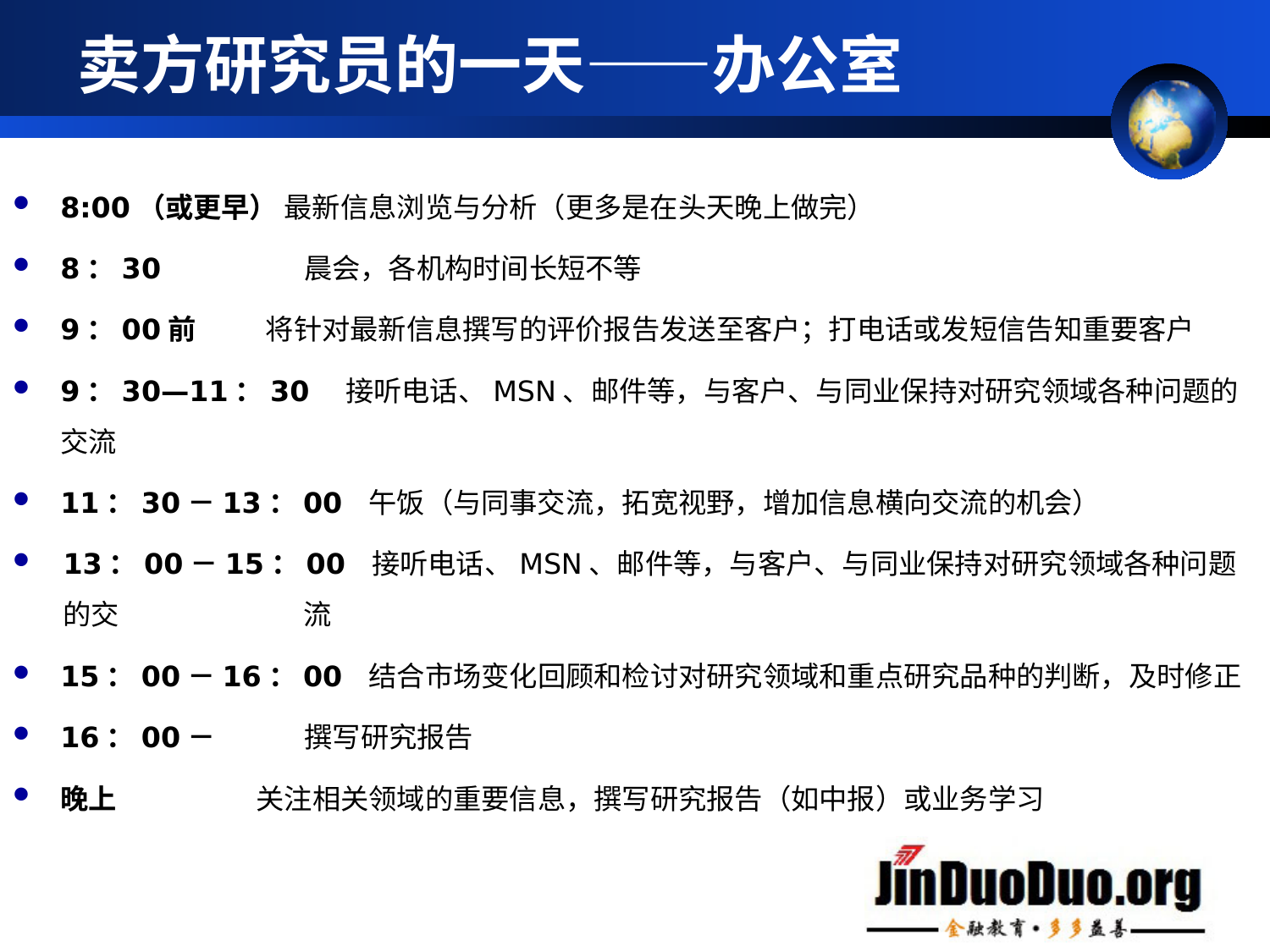

# 卖方研究员的一天——办公室
8:00（或更早） 最新信息浏览与分析（更多是在头天晚上做完）
8：30              晨会，各机构时间长短不等
9：00前           将针对最新信息撰写的评价报告发送至客户；打电话或发短信告知重要客户
9：30—11：30   接听电话、MSN、邮件等，与客户、与同业保持对研究领域各种问题的交流
11：30－13：00  午饭（与同事交流，拓宽视野，增加信息横向交流的机会）
13：00－15：00  接听电话、MSN、邮件等，与客户、与同业保持对研究领域各种问题的交                             流
15：00－16：00  结合市场变化回顾和检讨对研究领域和重点研究品种的判断，及时修正
16：00－              撰写研究报告
晚上                      关注相关领域的重要信息，撰写研究报告（如中报）或业务学习